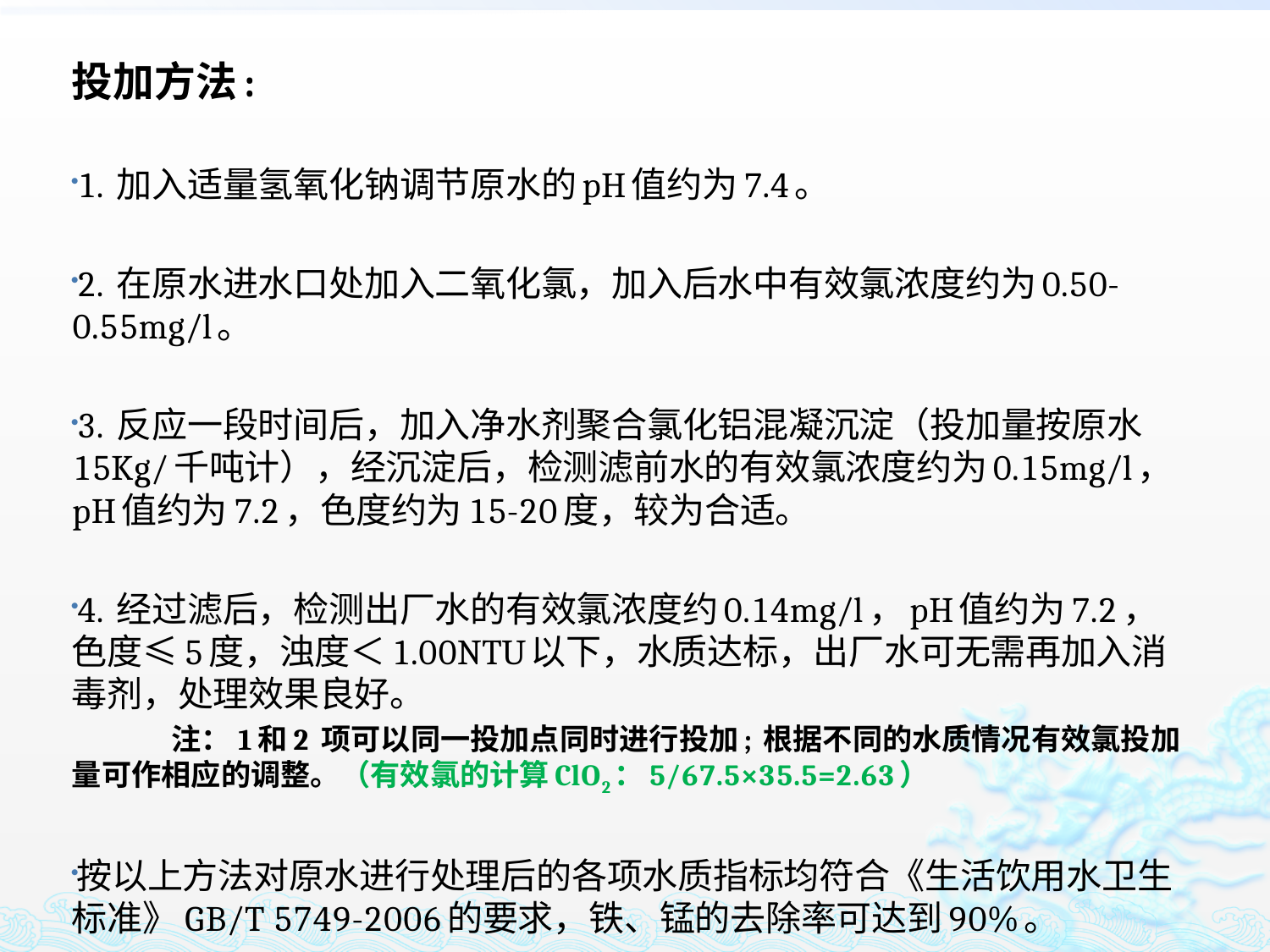

投加方法:

1. 加入适量氢氧化钠调节原水的pH值约为7.4。

2. 在原水进水口处加入二氧化氯，加入后水中有效氯浓度约为0.50-0.55mg/l。

3. 反应一段时间后，加入净水剂聚合氯化铝混凝沉淀（投加量按原水15Kg/千吨计），经沉淀后，检测滤前水的有效氯浓度约为0.15mg/l，pH值约为7.2，色度约为15-20度，较为合适。

4. 经过滤后，检测出厂水的有效氯浓度约0.14mg/l，pH值约为7.2，色度≤5度，浊度＜1.00NTU以下，水质达标，出厂水可无需再加入消毒剂，处理效果良好。
              注：1和2 项可以同一投加点同时进行投加; 根据不同的水质情况有效氯投加量可作相应的调整。（有效氯的计算ClO2：5/67.5×35.5=2.63）

按以上方法对原水进行处理后的各项水质指标均符合《生活饮用水卫生标准》GB/T 5749-2006的要求，铁、锰的去除率可达到90%。